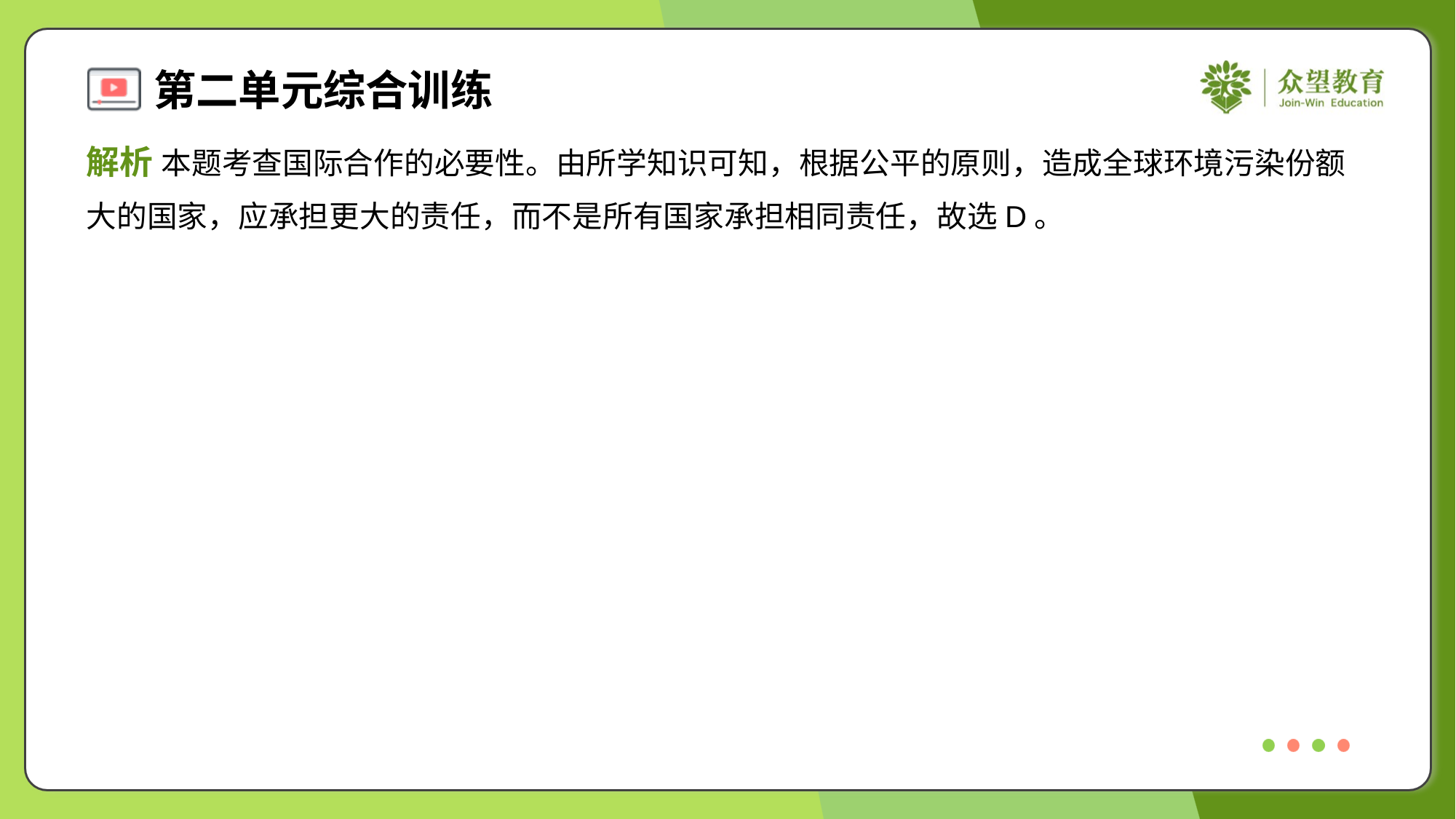

解析 本题考查国际合作的必要性。由所学知识可知，根据公平的原则，造成全球环境污染份额
大的国家，应承担更大的责任，而不是所有国家承担相同责任，故选D。